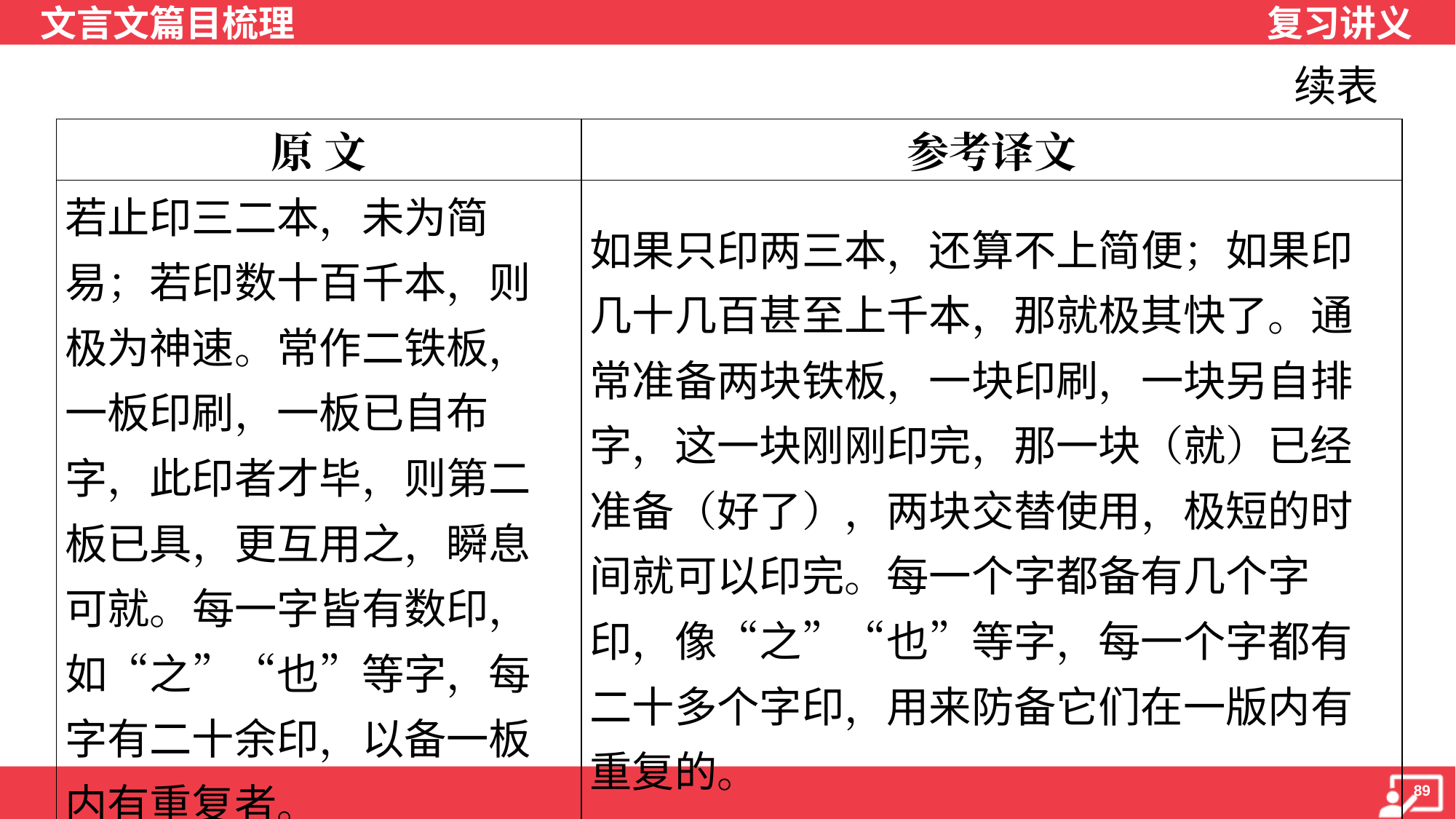

续表
| 原 文 | 参考译文 |
| --- | --- |
| 若止印三二本，未为简易；若印数十百千本，则极为神速。常作二铁板，一板印刷，一板已自布字，此印者才毕，则第二板已具，更互用之，瞬息可就。每一字皆有数印，如“之”“也”等字，每字有二十余印，以备一板内有重复者。 | 如果只印两三本，还算不上简便；如果印几十几百甚至上千本，那就极其快了。通常准备两块铁板，一块印刷，一块另自排字，这一块刚刚印完，那一块（就）已经准备（好了），两块交替使用，极短的时间就可以印完。每一个字都备有几个字印，像“之”“也”等字，每一个字都有二十多个字印，用来防备它们在一版内有重复的。 |